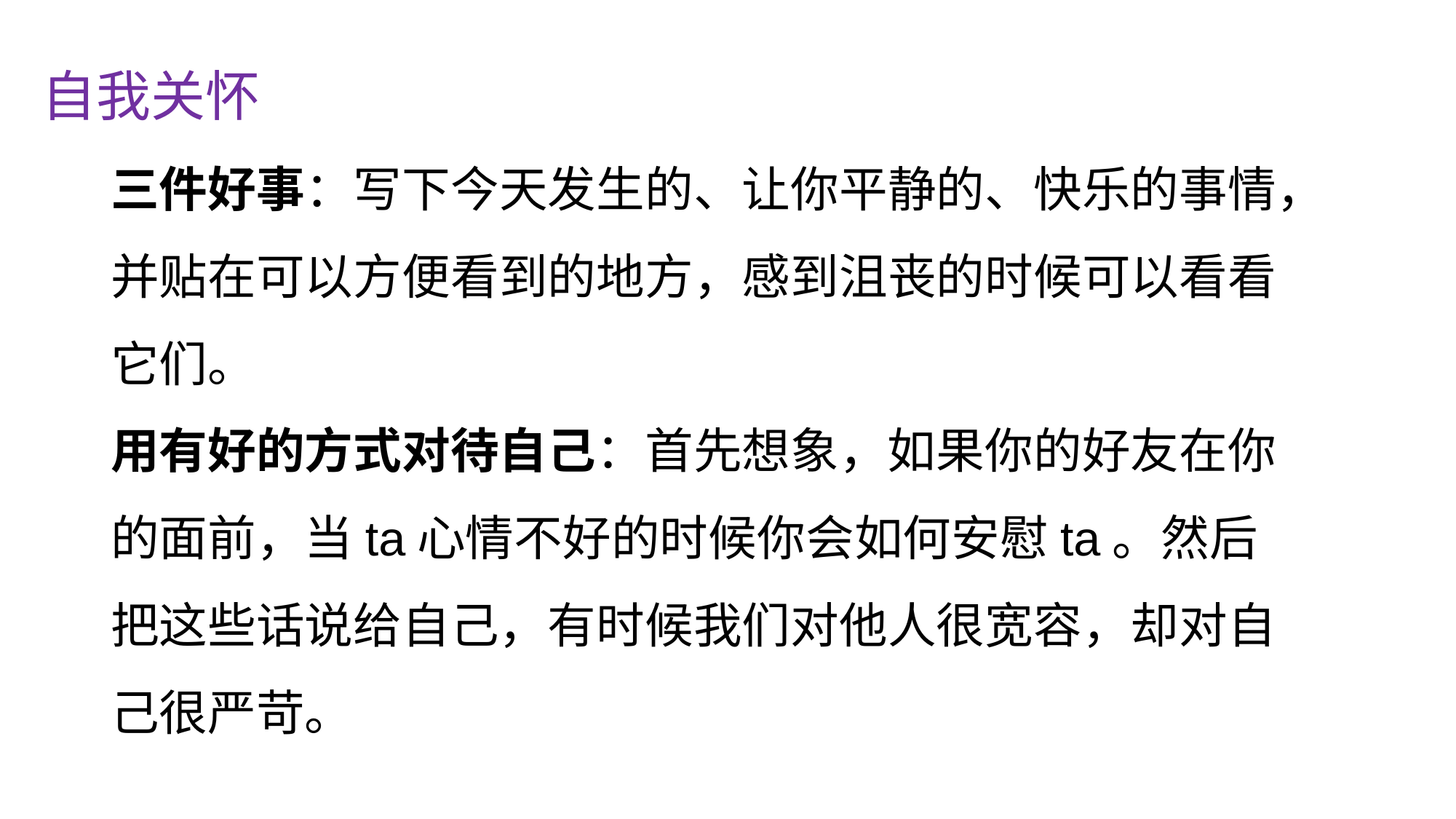

自我关怀
三件好事：写下今天发生的、让你平静的、快乐的事情，并贴在可以方便看到的地方，感到沮丧的时候可以看看它们。
用有好的方式对待自己：首先想象，如果你的好友在你的面前，当ta心情不好的时候你会如何安慰ta。然后把这些话说给自己，有时候我们对他人很宽容，却对自己很严苛。